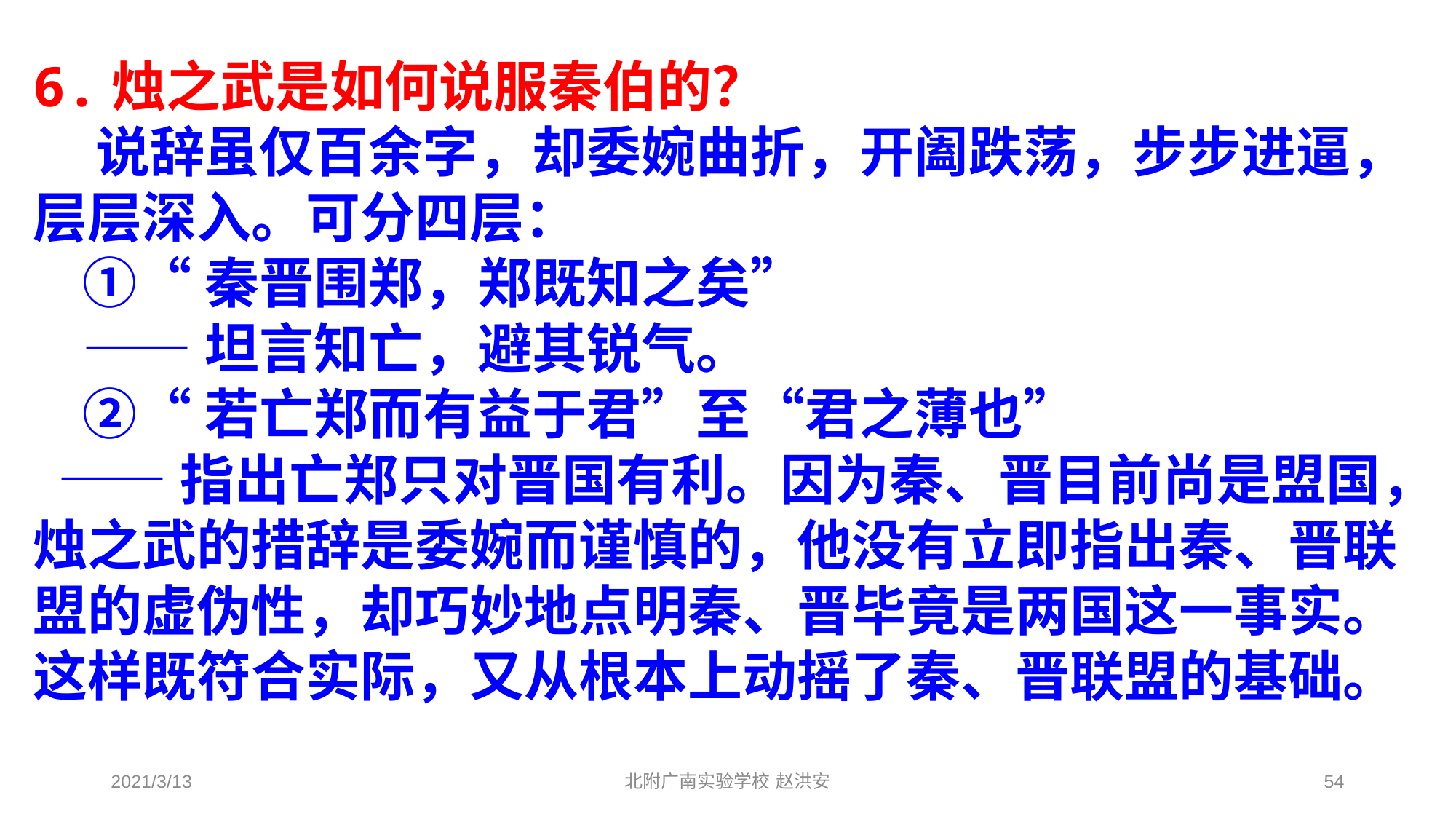

6.烛之武是如何说服秦伯的？
    说辞虽仅百余字，却委婉曲折，开阖跌荡，步步进逼，层层深入。可分四层：
    ①“秦晋围郑，郑既知之矣”
    ——坦言知亡，避其锐气。
    ②“若亡郑而有益于君”至“君之薄也”
  ——指出亡郑只对晋国有利。因为秦、晋目前尚是盟国，烛之武的措辞是委婉而谨慎的，他没有立即指出秦、晋联盟的虚伪性，却巧妙地点明秦、晋毕竟是两国这一事实。这样既符合实际，又从根本上动摇了秦、晋联盟的基础。
2021/3/13
北附广南实验学校 赵洪安
54